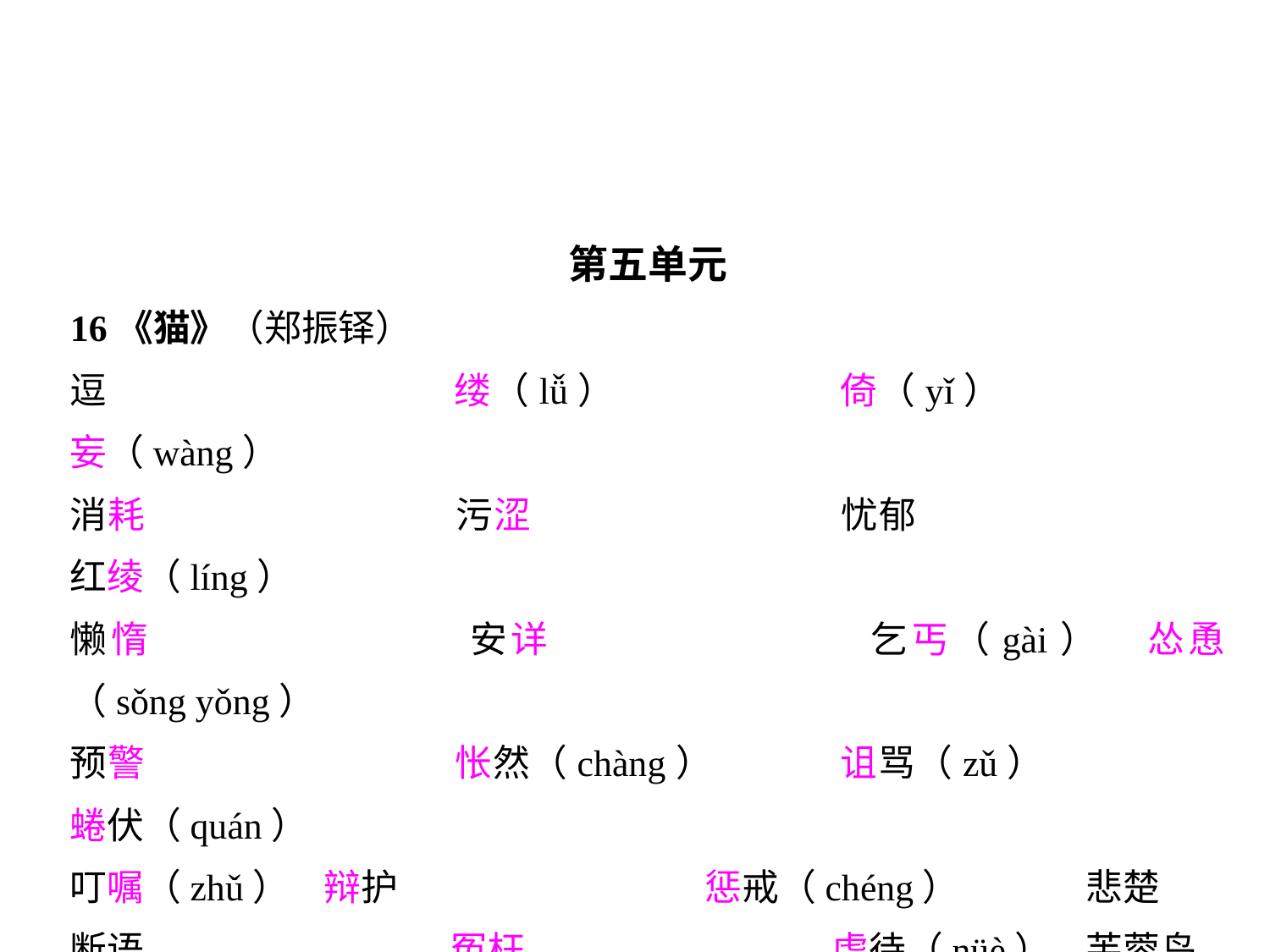

第五单元
16《猫》（郑振铎）
逗			缕（lǚ）		倚（yǐ）		妄（wàng）
消耗			污涩			忧郁			红绫（líng）
懒惰			安详			乞丐（gài）	怂恿（sǒng yǒng）
预警			怅然（chàng）	诅骂（zǔ）		蜷伏（quán）
叮嘱（zhǔ）	辩护			惩戒（chéng）	悲楚
断语			冤枉			虐待（nüè）	芙蓉鸟
提心吊胆		畏罪潜逃（qián）